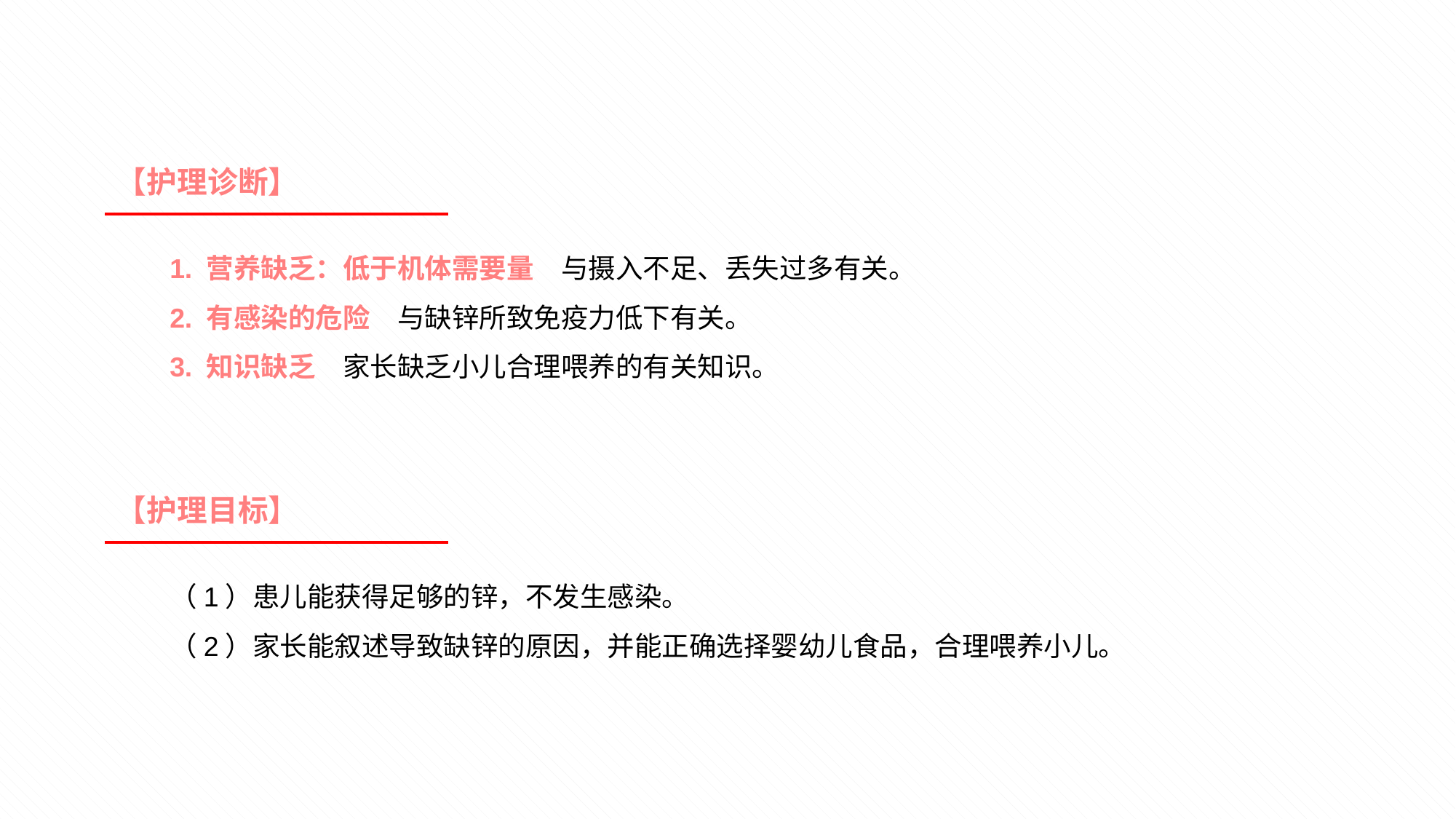

【护理诊断】
1. 营养缺乏：低于机体需要量　与摄入不足、丢失过多有关。
2. 有感染的危险　与缺锌所致免疫力低下有关。
3. 知识缺乏　家长缺乏小儿合理喂养的有关知识。

【护理目标】
（1）患儿能获得足够的锌，不发生感染。
（2）家长能叙述导致缺锌的原因，并能正确选择婴幼儿食品，合理喂养小儿。